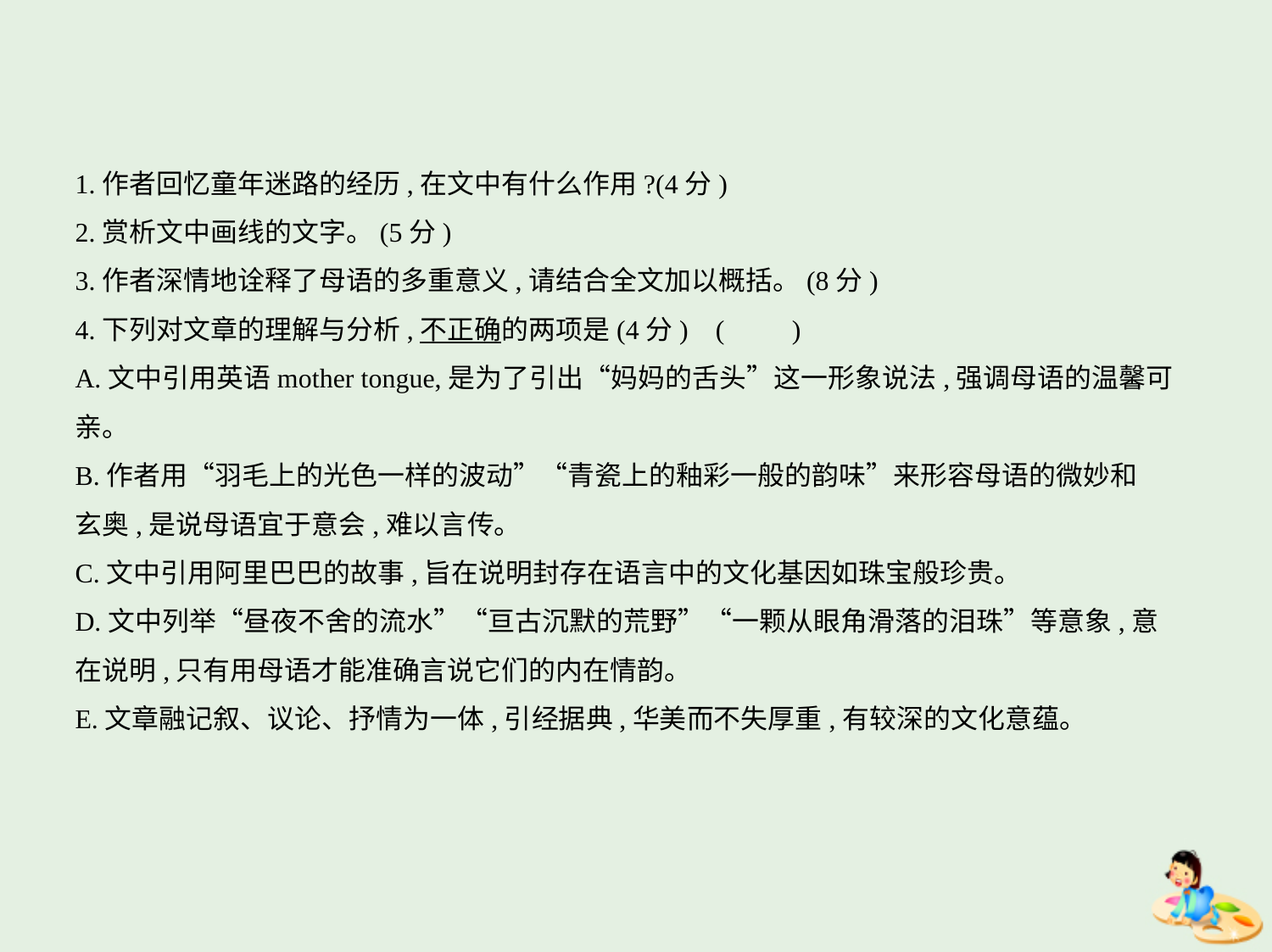

1.作者回忆童年迷路的经历,在文中有什么作用?(4分)
2.赏析文中画线的文字。(5分)
3.作者深情地诠释了母语的多重意义,请结合全文加以概括。(8分)
4.下列对文章的理解与分析,不正确的两项是(4分) (　　)
A.文中引用英语mother tongue,是为了引出“妈妈的舌头”这一形象说法,强调母语的温馨可亲。
B.作者用“羽毛上的光色一样的波动”“青瓷上的釉彩一般的韵味”来形容母语的微妙和
玄奥,是说母语宜于意会,难以言传。
C.文中引用阿里巴巴的故事,旨在说明封存在语言中的文化基因如珠宝般珍贵。
D.文中列举“昼夜不舍的流水”“亘古沉默的荒野”“一颗从眼角滑落的泪珠”等意象,意
在说明,只有用母语才能准确言说它们的内在情韵。
E.文章融记叙、议论、抒情为一体,引经据典,华美而不失厚重,有较深的文化意蕴。